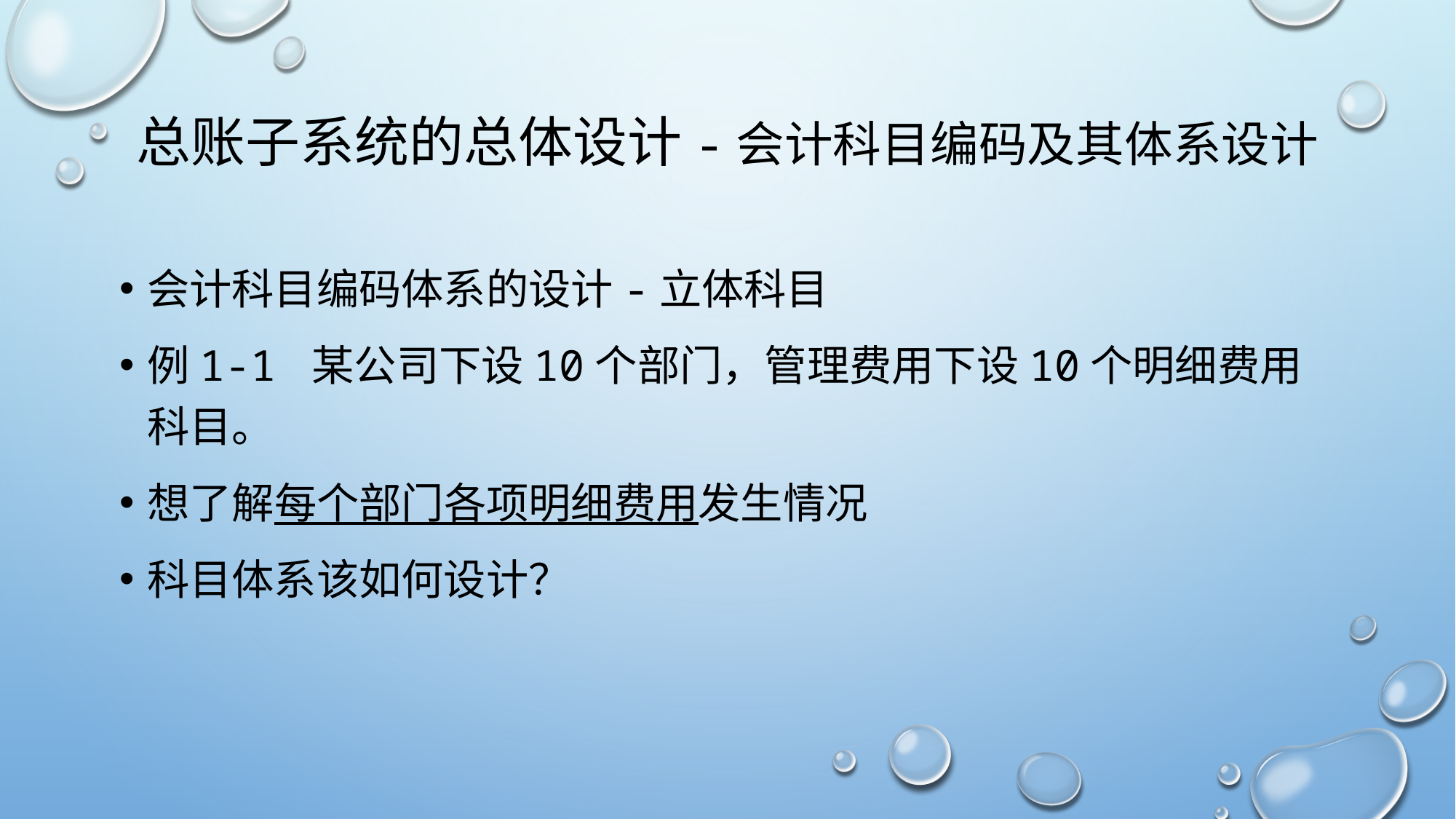

# 总账子系统的总体设计-会计科目编码及其体系设计
会计科目编码体系的设计-立体科目
例1-1 某公司下设10个部门，管理费用下设10个明细费用科目。
想了解每个部门各项明细费用发生情况
科目体系该如何设计？